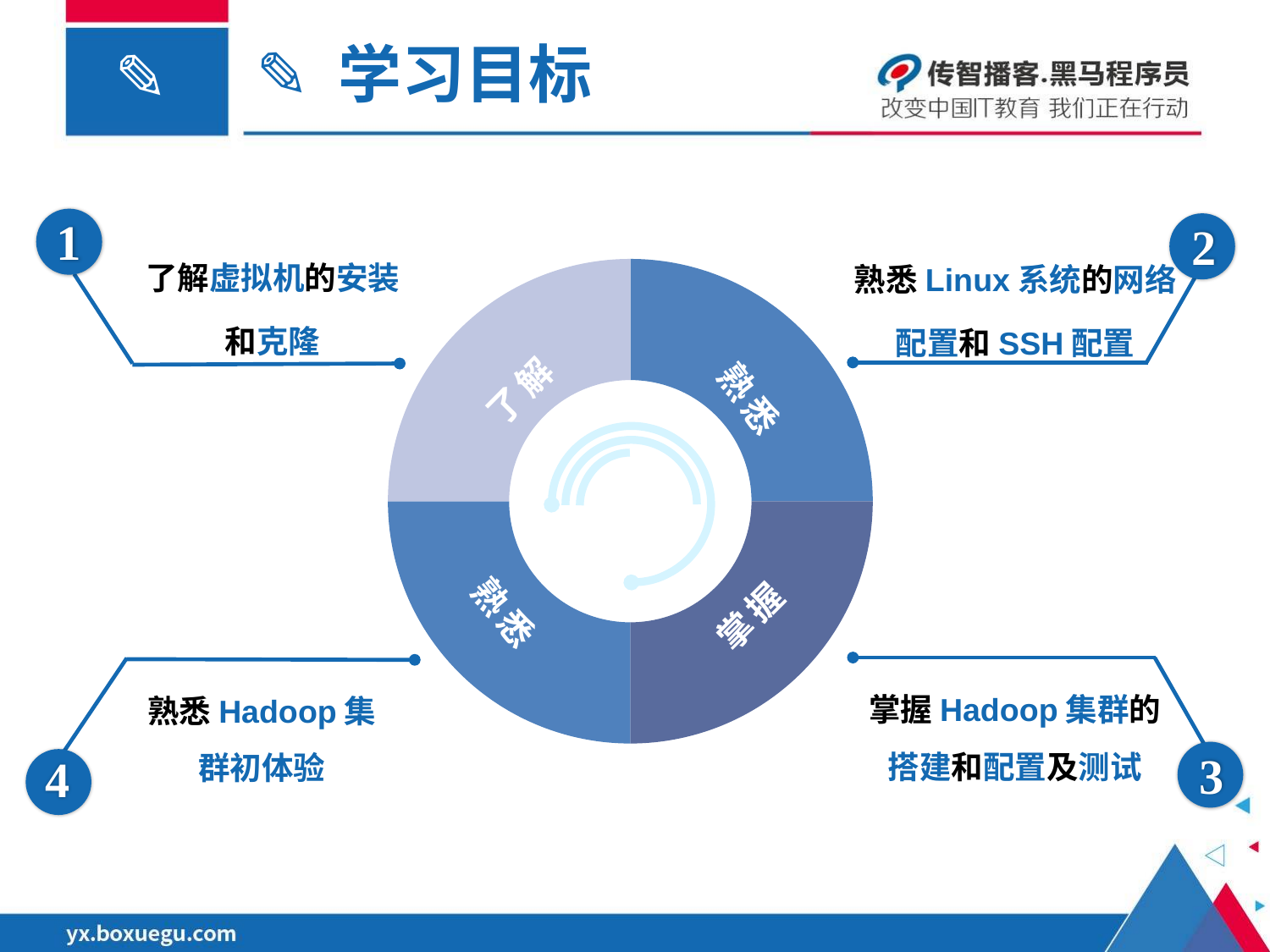

✎ 学习目标
1

了解虚拟机的安装
和克隆
2

熟悉Linux系统的网络配置和SSH配置

### Chart

| Category | 销售额 |
|---|---|
| 掌握知识 | 2.5 |
| 理解知识 | 2.5 |
| 熟悉知识 | 2.5 |
了解
熟悉
熟悉

掌握
掌握Hadoop集群的
搭建和配置及测试
3

熟悉Hadoop集群初体验
4